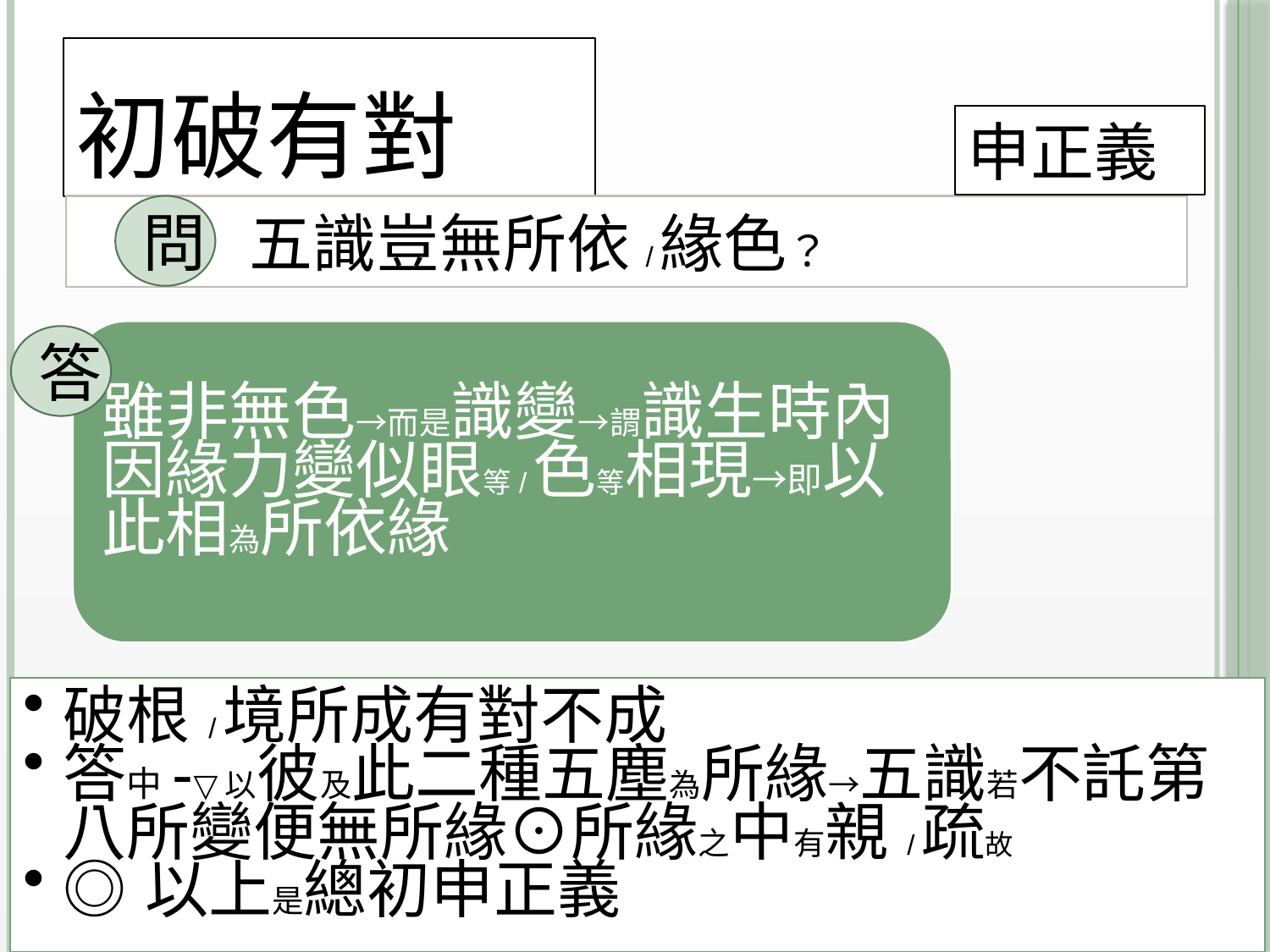

# 初破有對
申正義
           五識豈無所依/緣色？
問
雖非無色→而是識變→謂識生時內因緣力變似眼等/色等相現→即以此相為所依緣
破根/境所成有對不成
答中-▽以彼及此二種五塵為所緣→五識若不託第八所變便無所緣⊙所緣之中有親/疏故
◎以上是總初申正義
答
41
2014/10/15